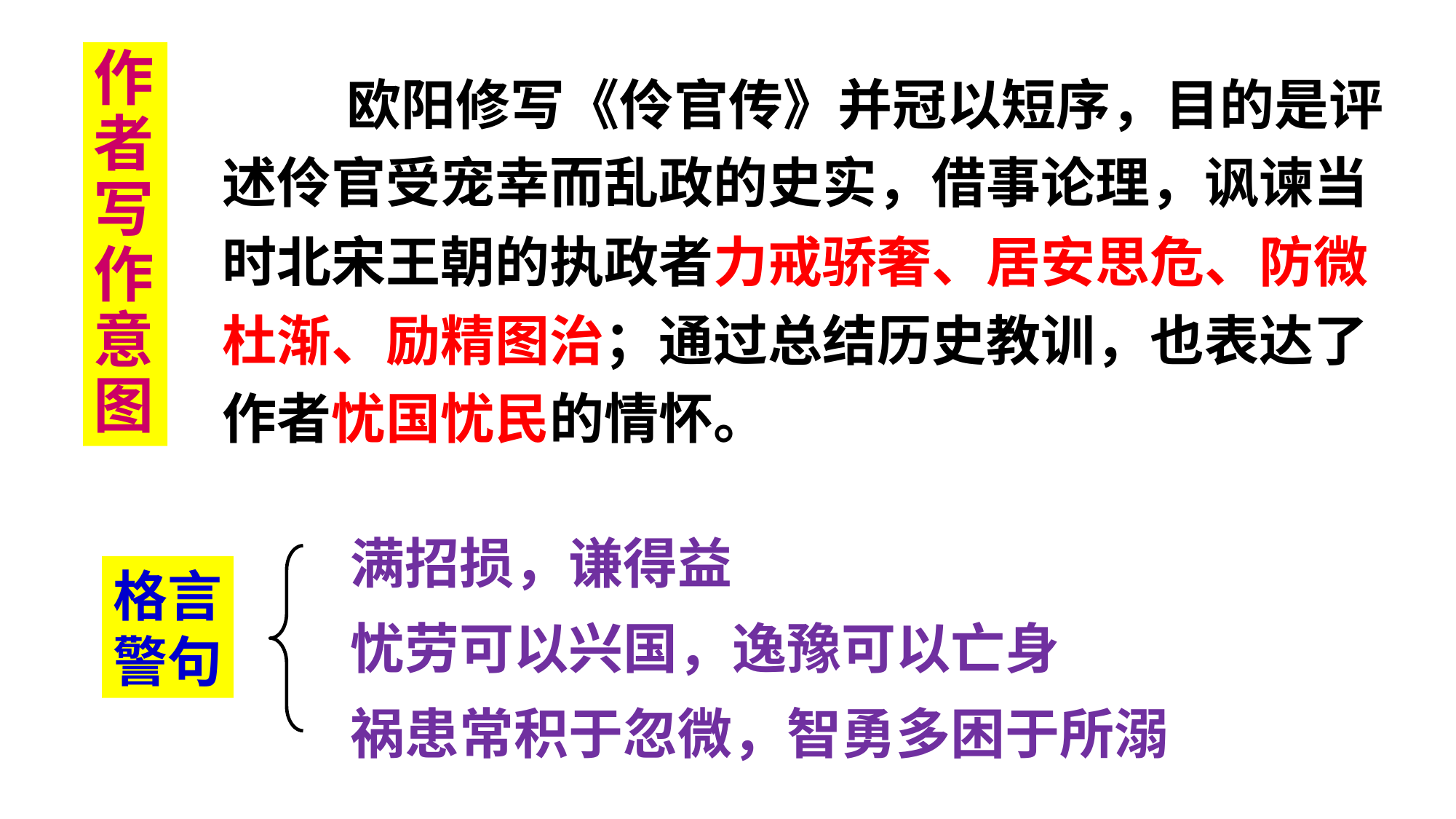

作者写作意图
         欧阳修写《伶官传》并冠以短序，目的是评述伶官受宠幸而乱政的史实，借事论理，讽谏当时北宋王朝的执政者力戒骄奢、居安思危、防微杜渐、励精图治；通过总结历史教训，也表达了作者忧国忧民的情怀。
满招损，谦得益
忧劳可以兴国，逸豫可以亡身
祸患常积于忽微，智勇多困于所溺

格言
警句